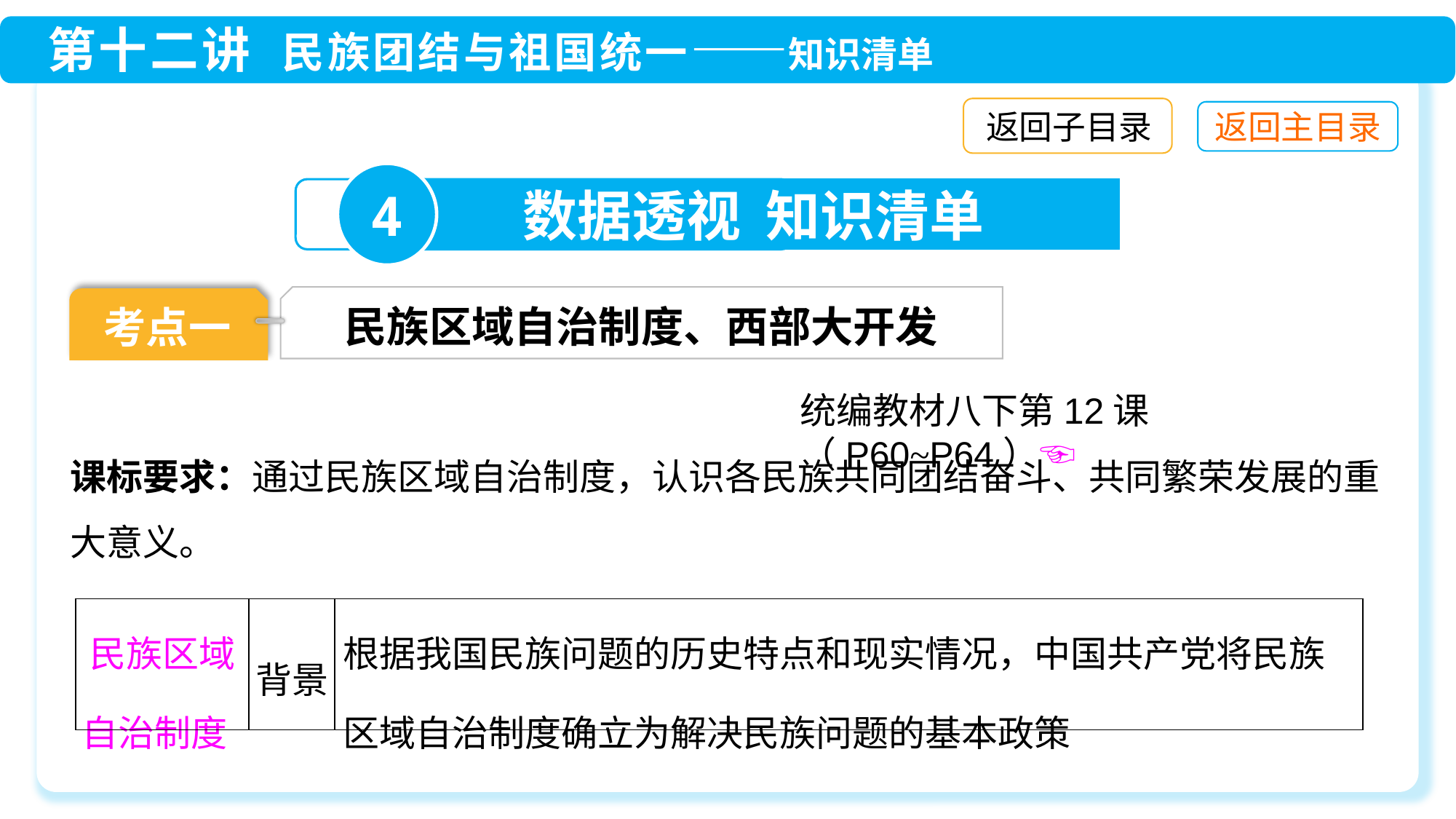

返回子目录
4

数据透视  知识清单
民族区域自治制度、西部大开发
考点一

统编教材八下第12课（P60~P64）☜
课标要求：通过民族区域自治制度，认识各民族共同团结奋斗、共同繁荣发展的重大意义。
| 民族区域自治制度 | 背景 | 根据我国民族问题的历史特点和现实情况，中国共产党将民族区域自治制度确立为解决民族问题的基本政策 |
| --- | --- | --- |